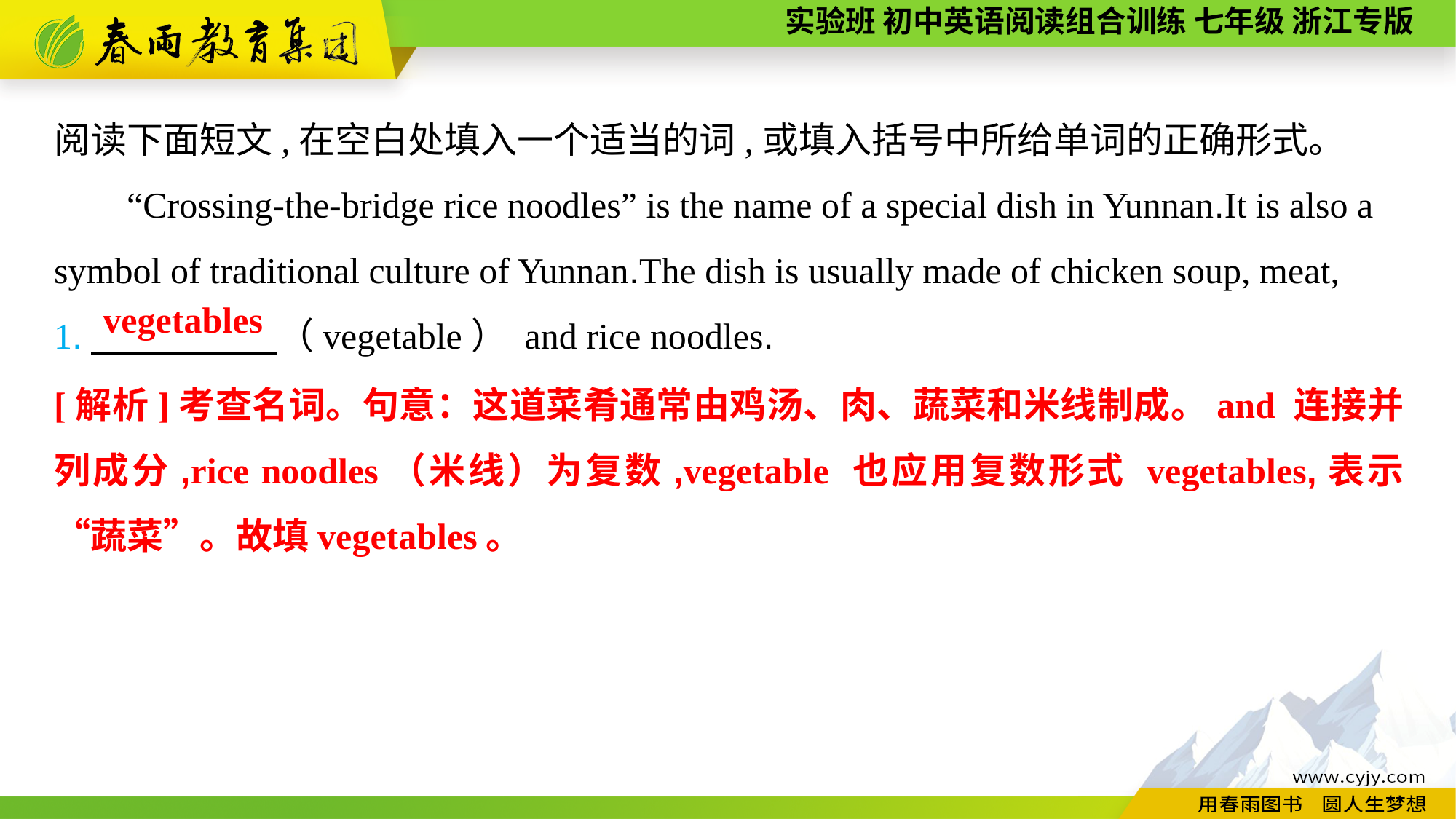

阅读下面短文,在空白处填入一个适当的词,或填入括号中所给单词的正确形式。
“Crossing-the-bridge rice noodles” is the name of a special dish in Yunnan.It is also a symbol of traditional culture of Yunnan.The dish is usually made of chicken soup, meat,
1.　     　　　（vegetable） and rice noodles.
vegetables
[解析]考查名词。句意：这道菜肴通常由鸡汤、肉、蔬菜和米线制成。and 连接并列成分,rice noodles（米线）为复数,vegetable 也应用复数形式 vegetables,表示“蔬菜”。故填vegetables。